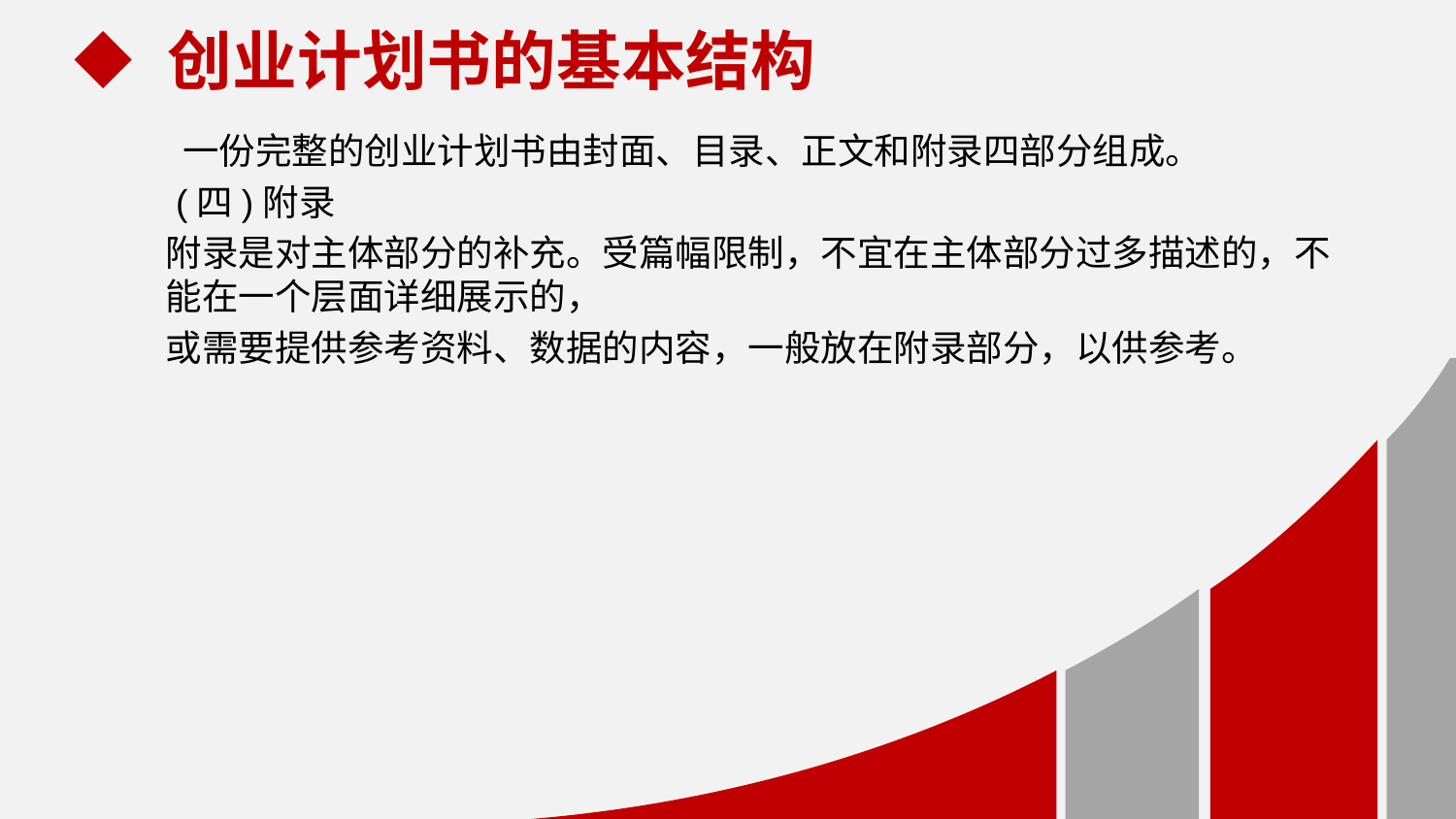

创业计划书的基本结构
 一份完整的创业计划书由封面、目录、正文和附录四部分组成。
 (四)附录
附录是对主体部分的补充。受篇幅限制，不宜在主体部分过多描述的，不能在一个层面详细展示的，
或需要提供参考资料、数据的内容，一般放在附录部分，以供参考。